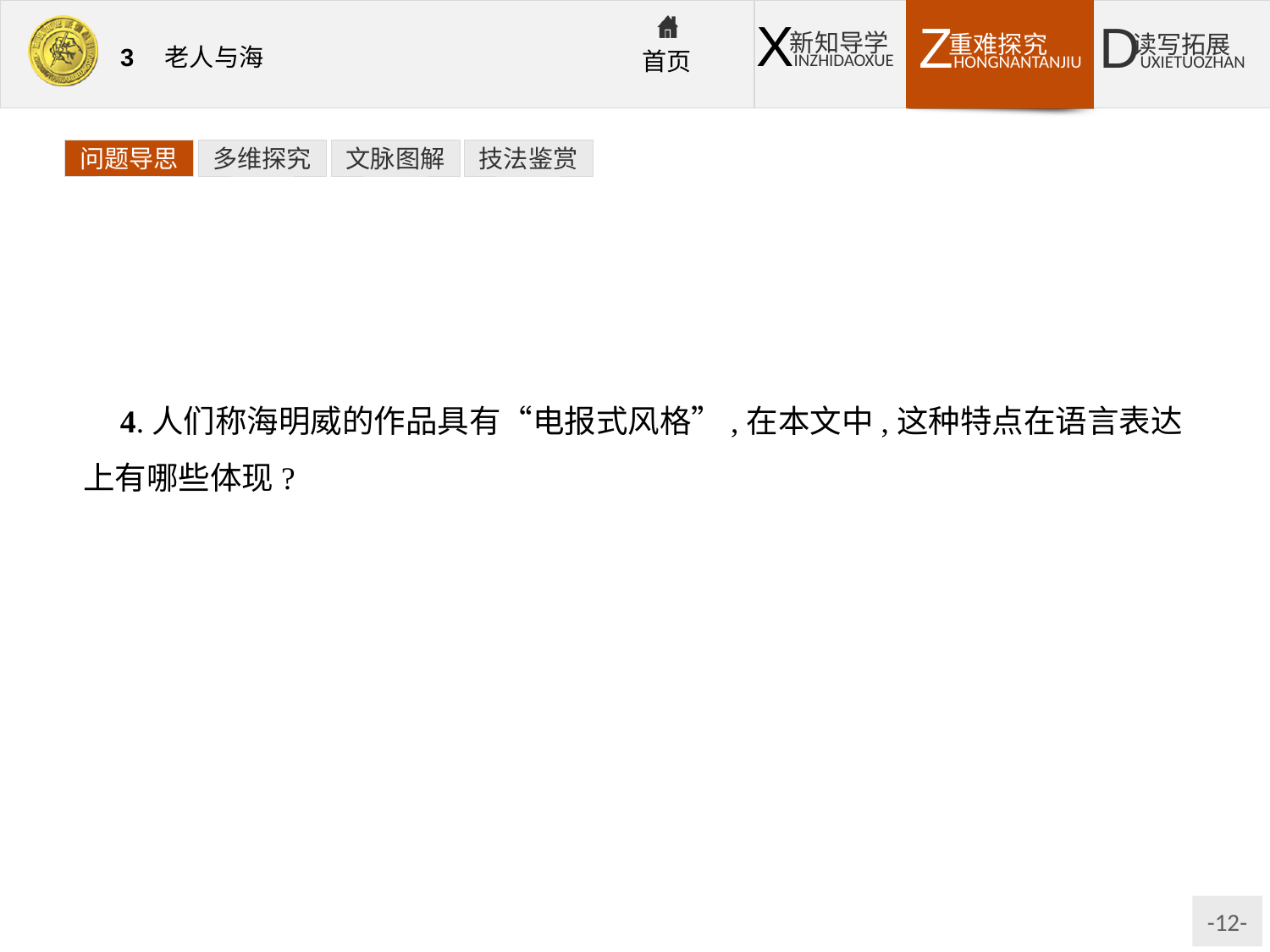

问题导思
多维探究
文脉图解
技法鉴赏
4.人们称海明威的作品具有“电报式风格”,在本文中,这种特点在语言表达上有哪些体现?
提示:避免使用过多的描写手法,避免过多地使用形容词,特别是华丽的辞藻,尽量采用直截了当的叙述和生动鲜明的自白,句子简短,语言准确生动。